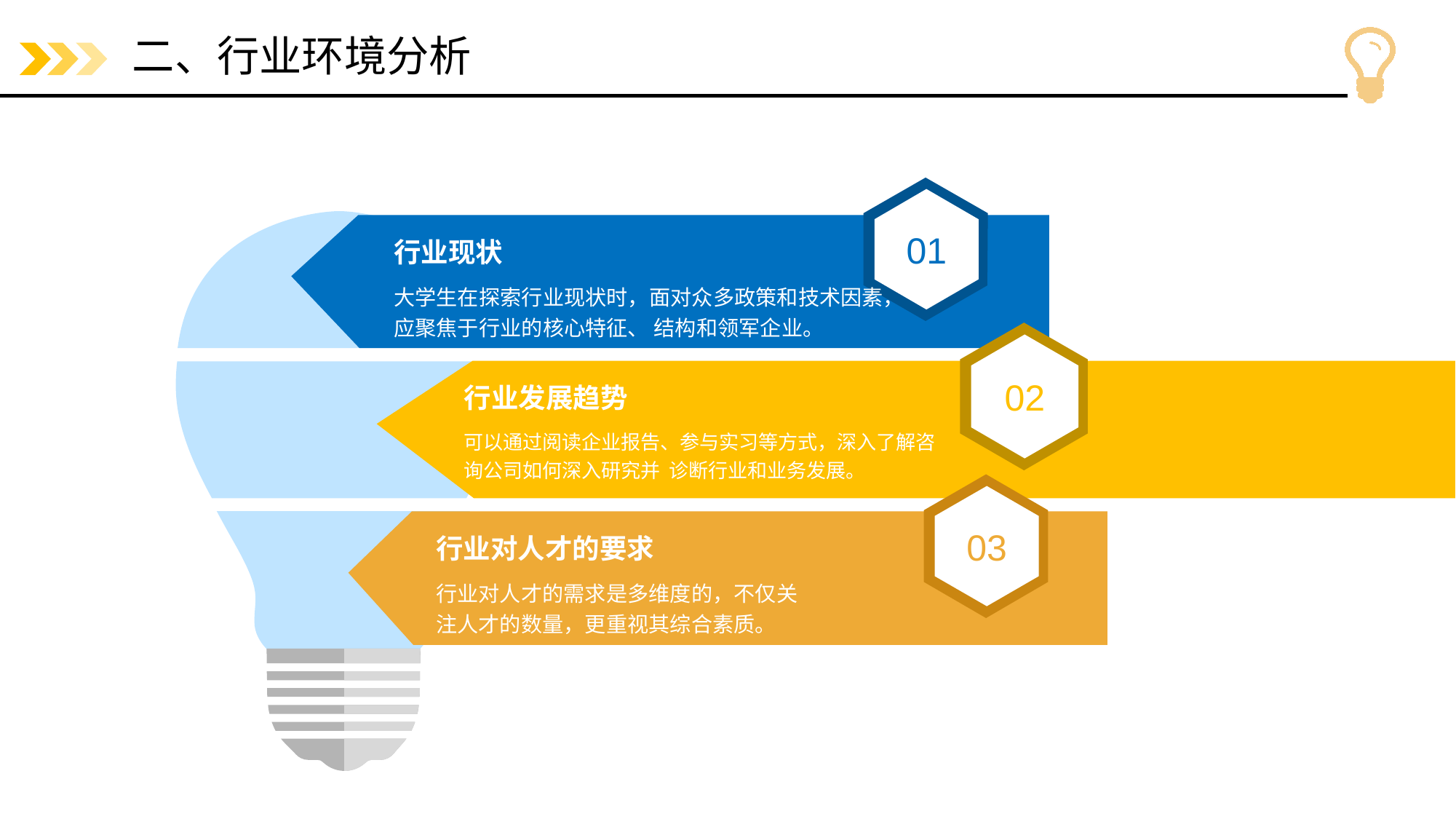

19
# 二、行业环境分析

01

行业现状
大学生在探索行业现状时，面对众多政策和技术因素，应聚焦于行业的核心特征、 结构和领军企业。

02

行业发展趋势
可以通过阅读企业报告、参与实习等方式，深入了解咨询公司如何深入研究并  诊断行业和业务发展。

03

行业对人才的要求
行业对人才的需求是多维度的，不仅关注人才的数量，更重视其综合素质。